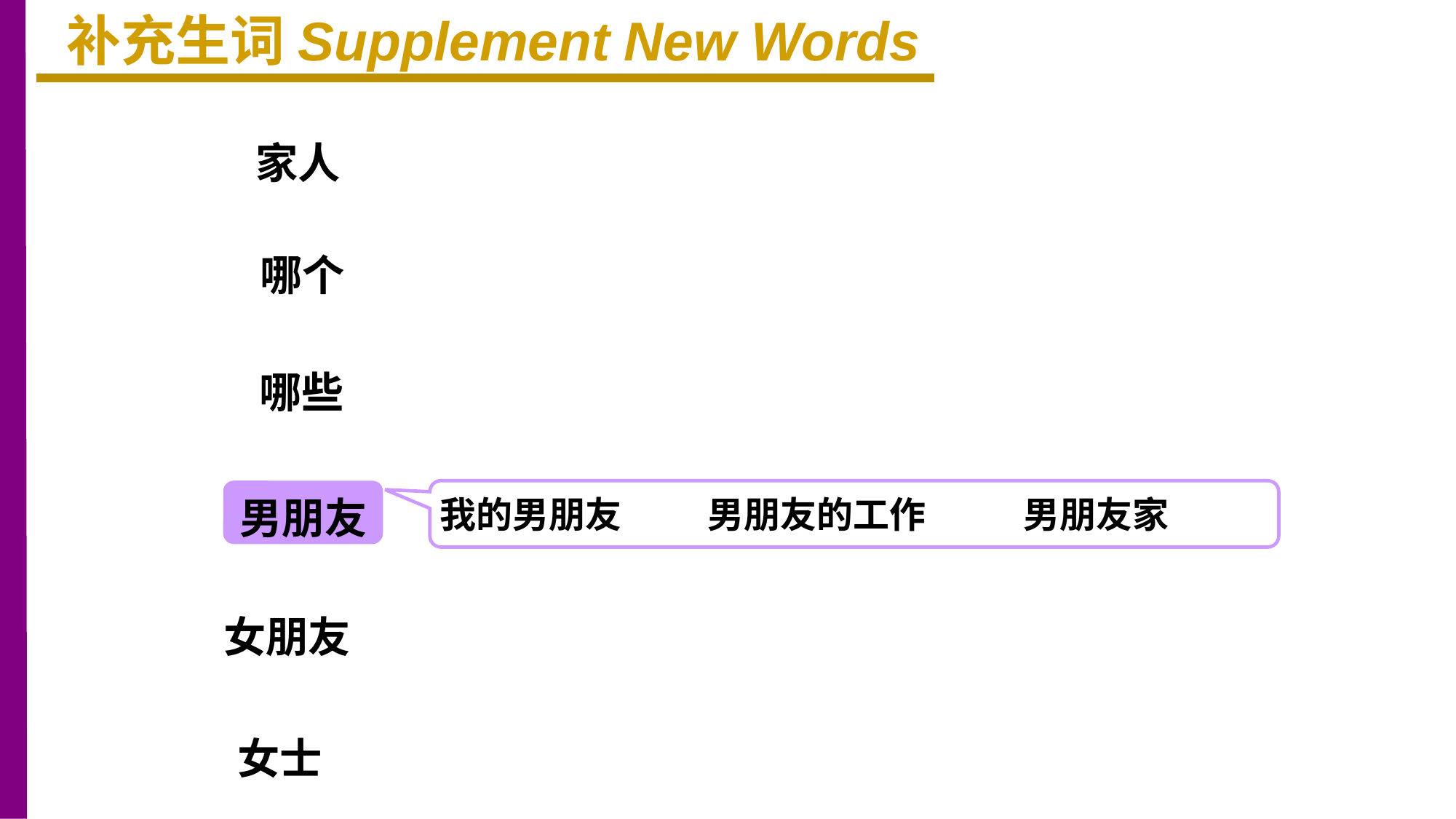

补充生词Supplement New Words
家人
哪个
哪些

男朋友
我的男朋友
男朋友的工作
男朋友家
女朋友
女士